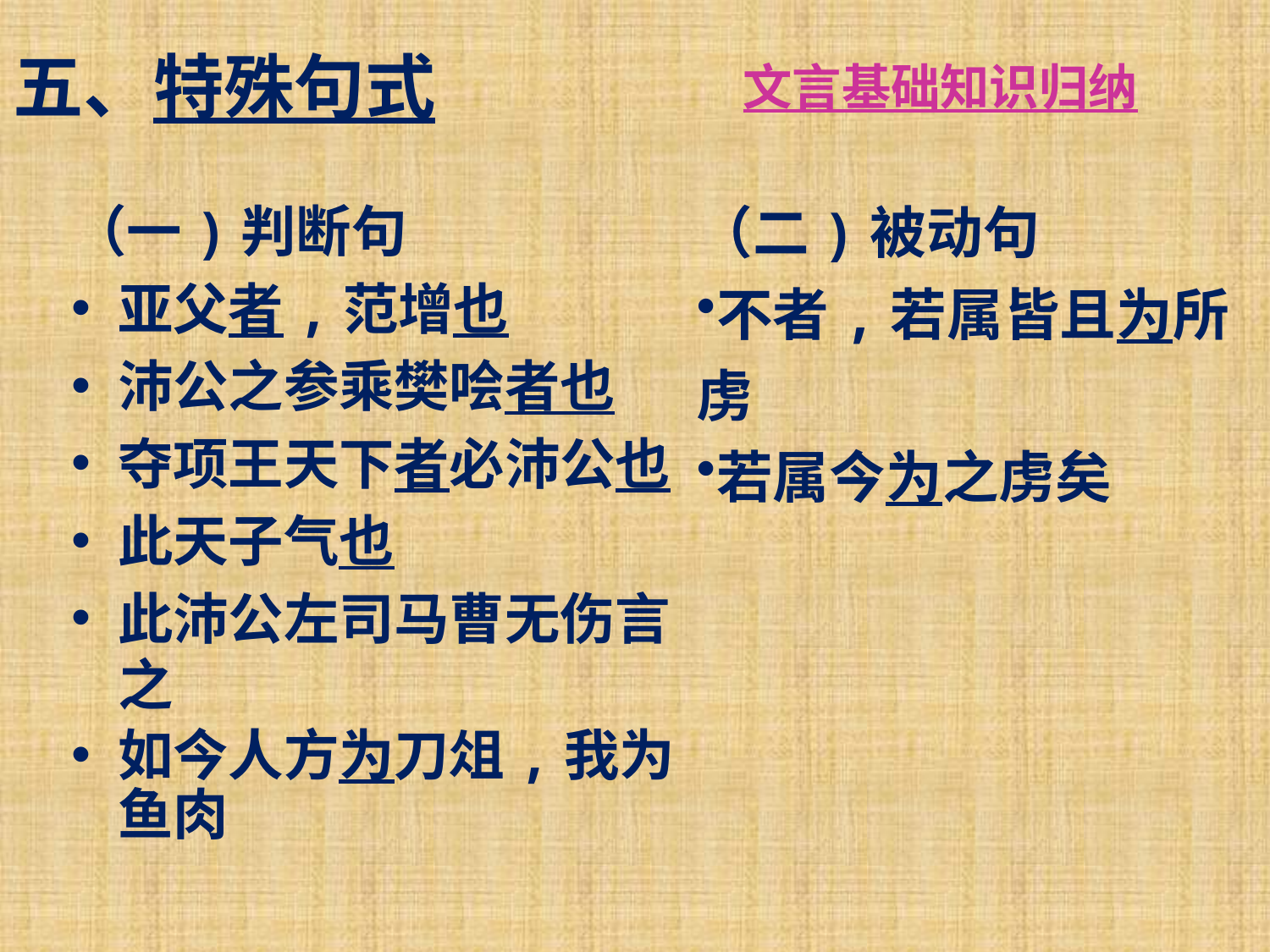

# 五、特殊句式
文言基础知识归纳

（一)判断句
亚父者,范增也
沛公之参乘樊哙者也
夺项王天下者必沛公也
此天子气也
此沛公左司马曹无伤言之
如今人方为刀俎,我为鱼肉
（二)被动句
不者,若属皆且为所虏
若属今为之虏矣